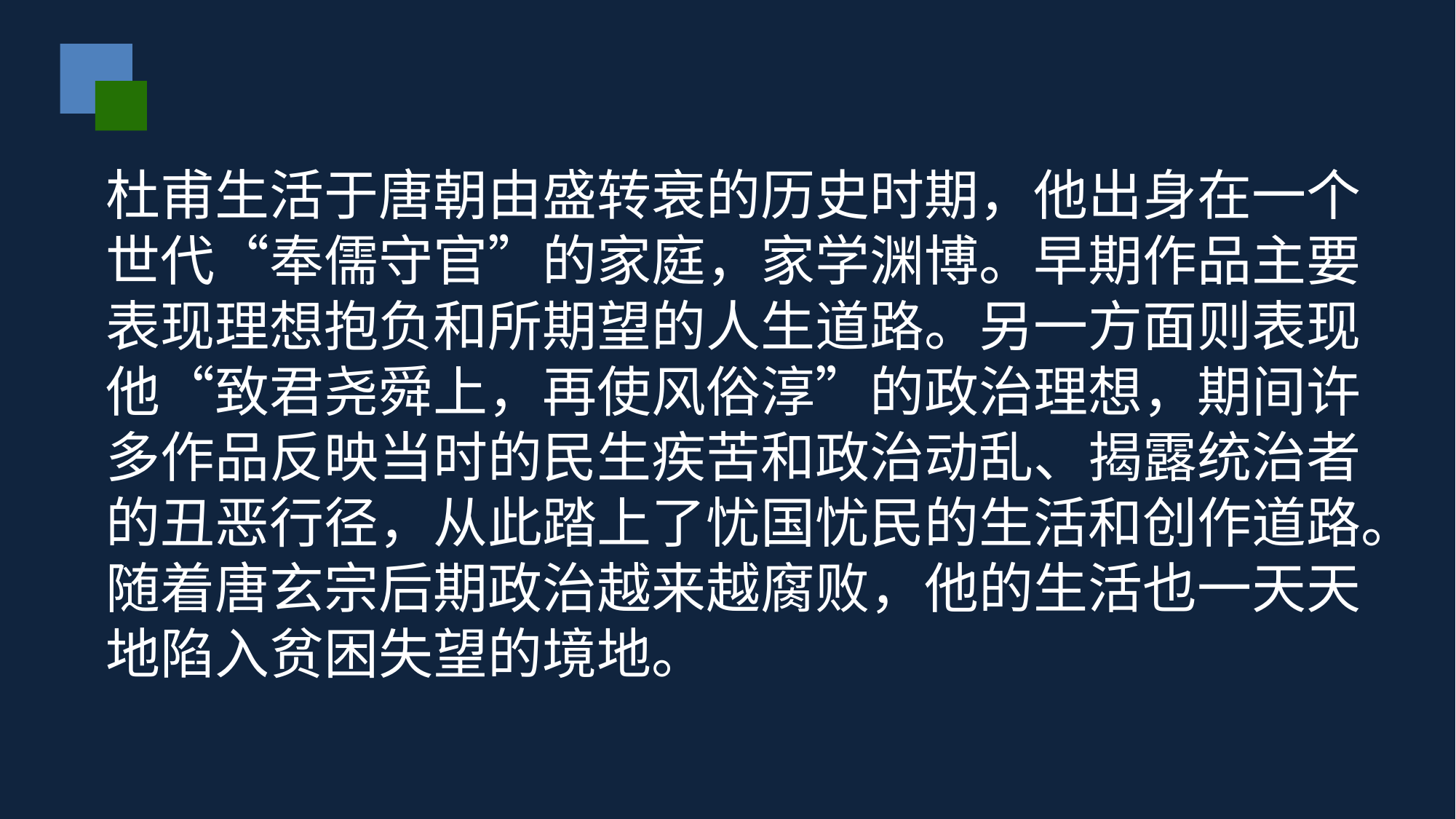

杜甫生活于唐朝由盛转衰的历史时期，他出身在一个世代“奉儒守官”的家庭，家学渊博。早期作品主要表现理想抱负和所期望的人生道路。另一方面则表现他“致君尧舜上，再使风俗淳”的政治理想，期间许多作品反映当时的民生疾苦和政治动乱、揭露统治者的丑恶行径，从此踏上了忧国忧民的生活和创作道路。随着唐玄宗后期政治越来越腐败，他的生活也一天天地陷入贫困失望的境地。